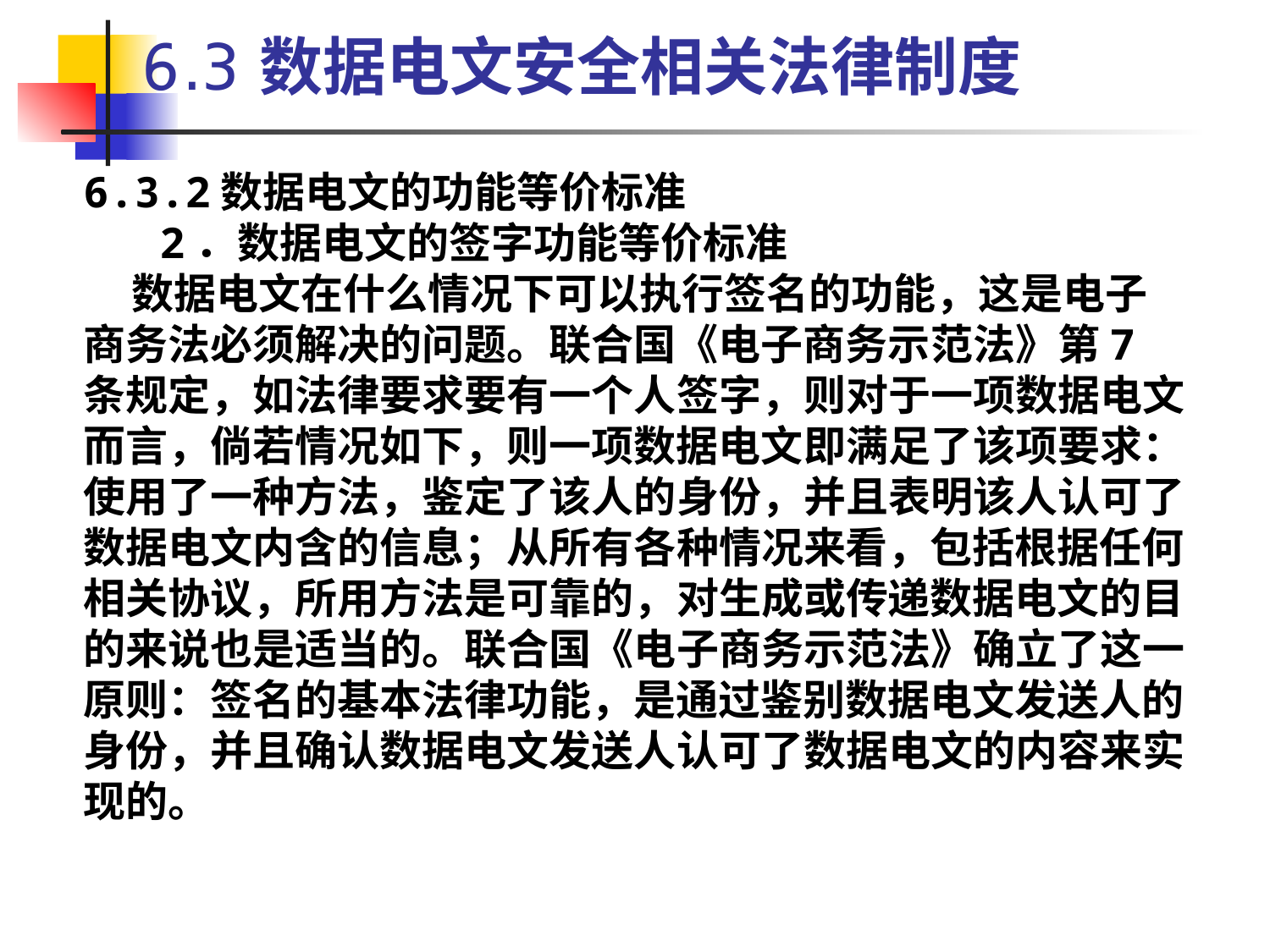

6.3数据电文安全相关法律制度
6.3.2数据电文的功能等价标准
   2．数据电文的签字功能等价标准
    数据电文在什么情况下可以执行签名的功能，这是电子商务法必须解决的问题。联合国《电子商务示范法》第7条规定，如法律要求要有一个人签字，则对于一项数据电文而言，倘若情况如下，则一项数据电文即满足了该项要求：使用了一种方法，鉴定了该人的身份，并且表明该人认可了数据电文内含的信息；从所有各种情况来看，包括根据任何相关协议，所用方法是可靠的，对生成或传递数据电文的目的来说也是适当的。联合国《电子商务示范法》确立了这一原则：签名的基本法律功能，是通过鉴别数据电文发送人的身份，并且确认数据电文发送人认可了数据电文的内容来实现的。